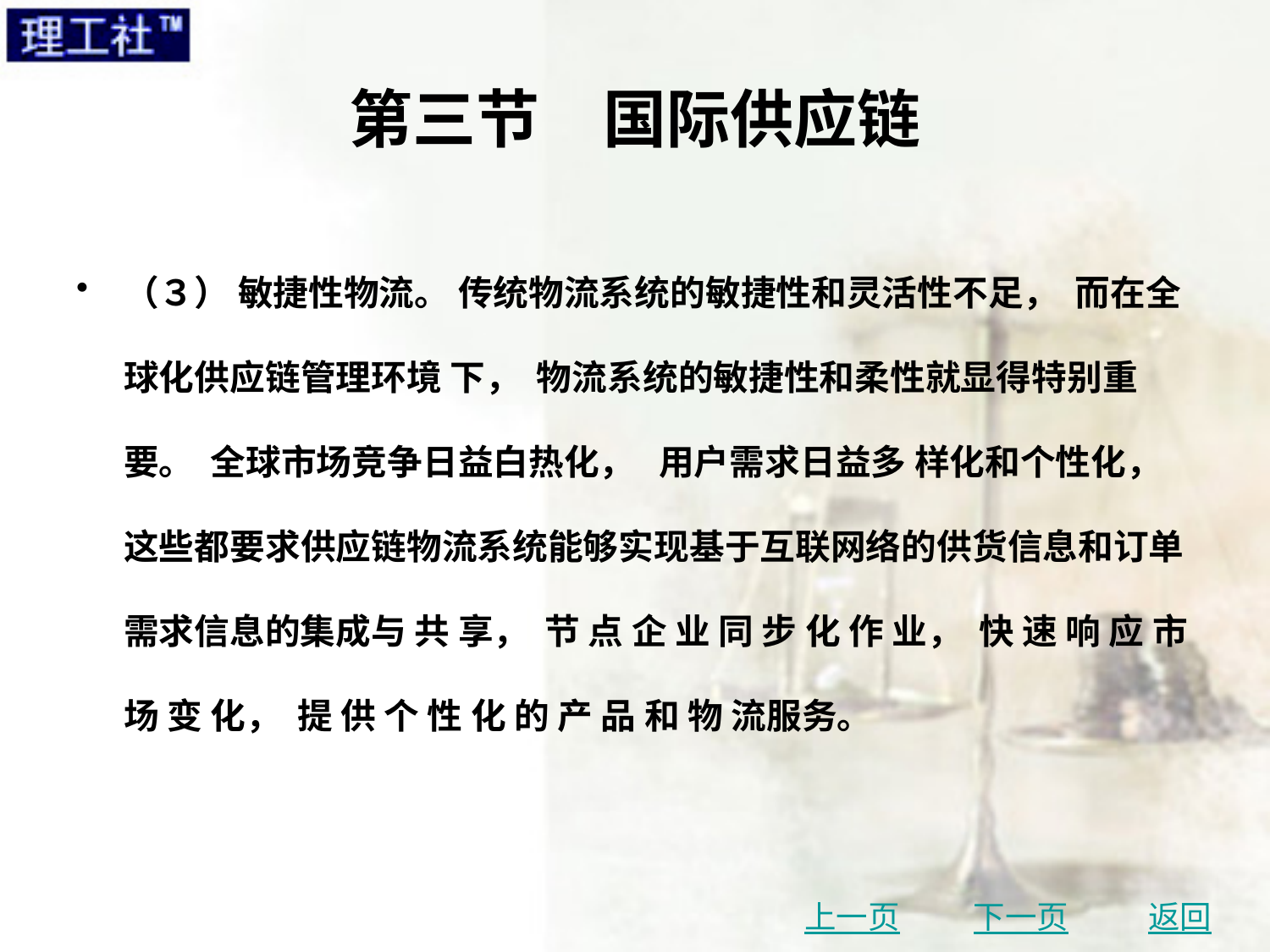

# 第三节　国际供应链
（３） 敏捷性物流。 传统物流系统的敏捷性和灵活性不足，  而在全球化供应链管理环境 下，  物流系统的敏捷性和柔性就显得特别重要。  全球市场竞争日益白热化，   用户需求日益多 样化和个性化，  这些都要求供应链物流系统能够实现基于互联网络的供货信息和订单需求信息的集成与 共 享，  节 点 企 业 同 步 化 作 业，  快 速 响 应 市 场 变 化，  提 供 个 性 化 的 产 品 和 物 流服务。

上一页
下一页
返回